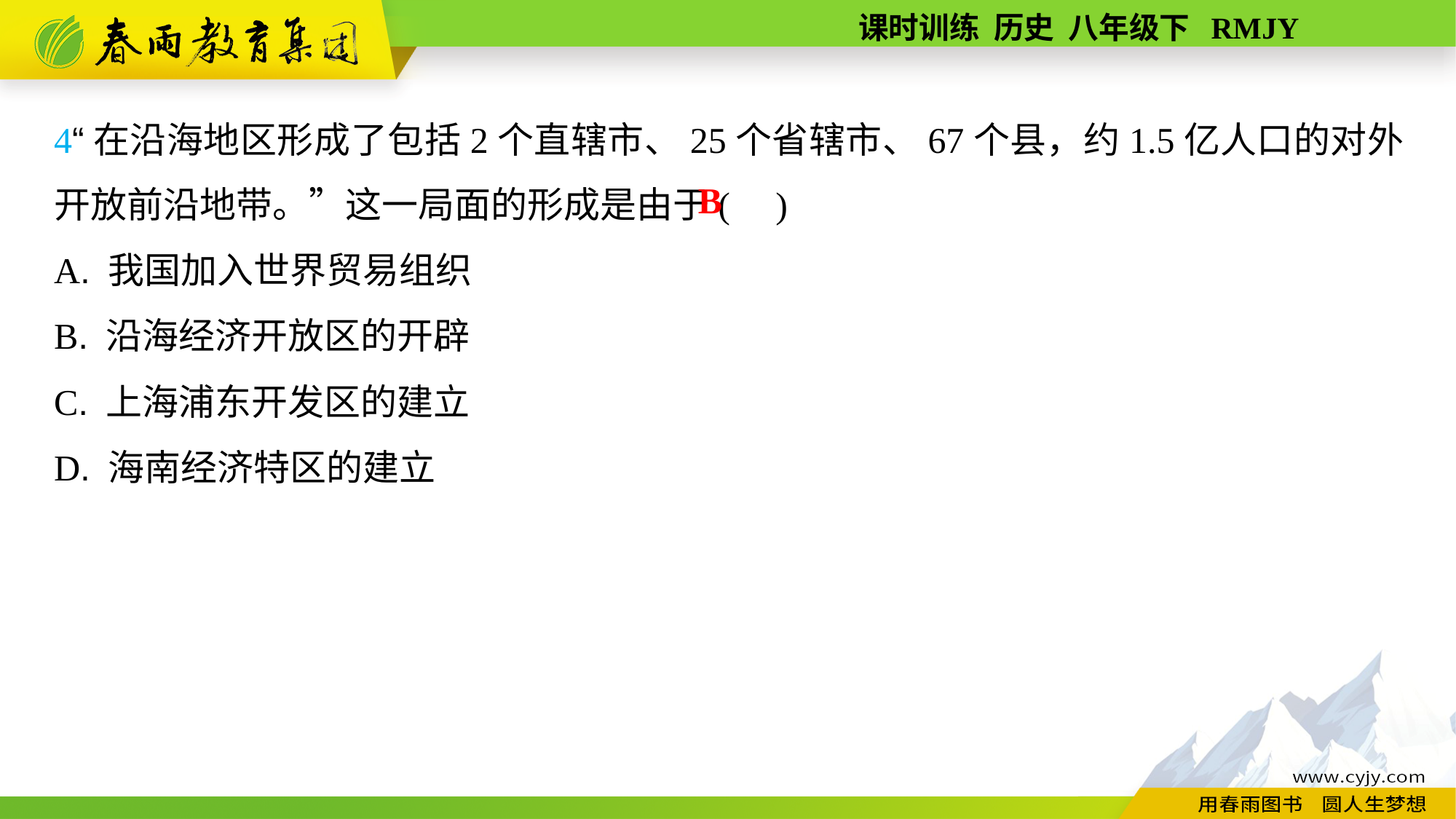

4“在沿海地区形成了包括2个直辖市、25个省辖市、67个县，约1.5亿人口的对外开放前沿地带。”这一局面的形成是由于(     )
A. 我国加入世界贸易组织
B. 沿海经济开放区的开辟
C. 上海浦东开发区的建立
D. 海南经济特区的建立
B